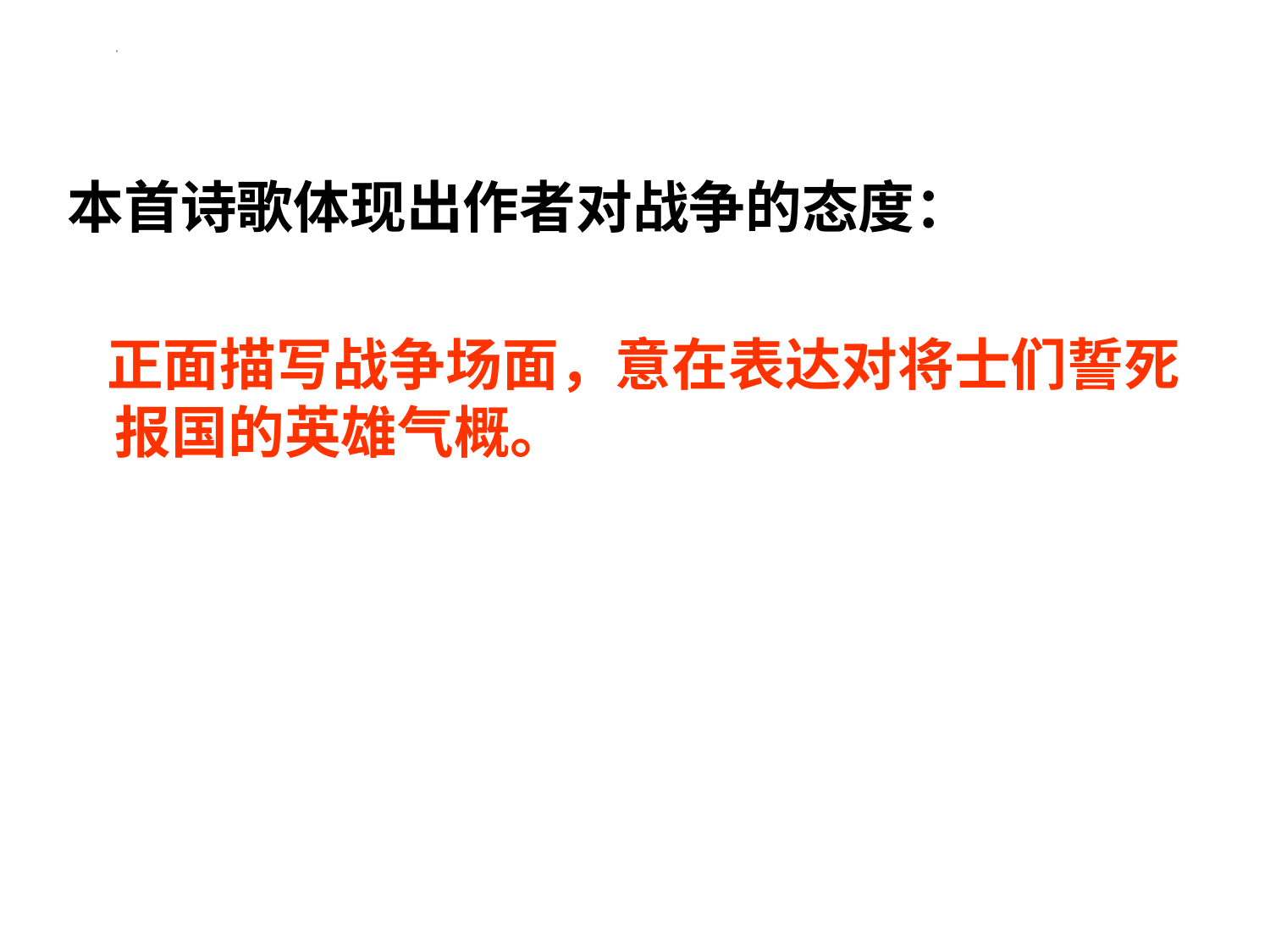

本首诗歌体现出作者对战争的态度：

  正面描写战争场面，意在表达对将士们誓死报国的英雄气概。